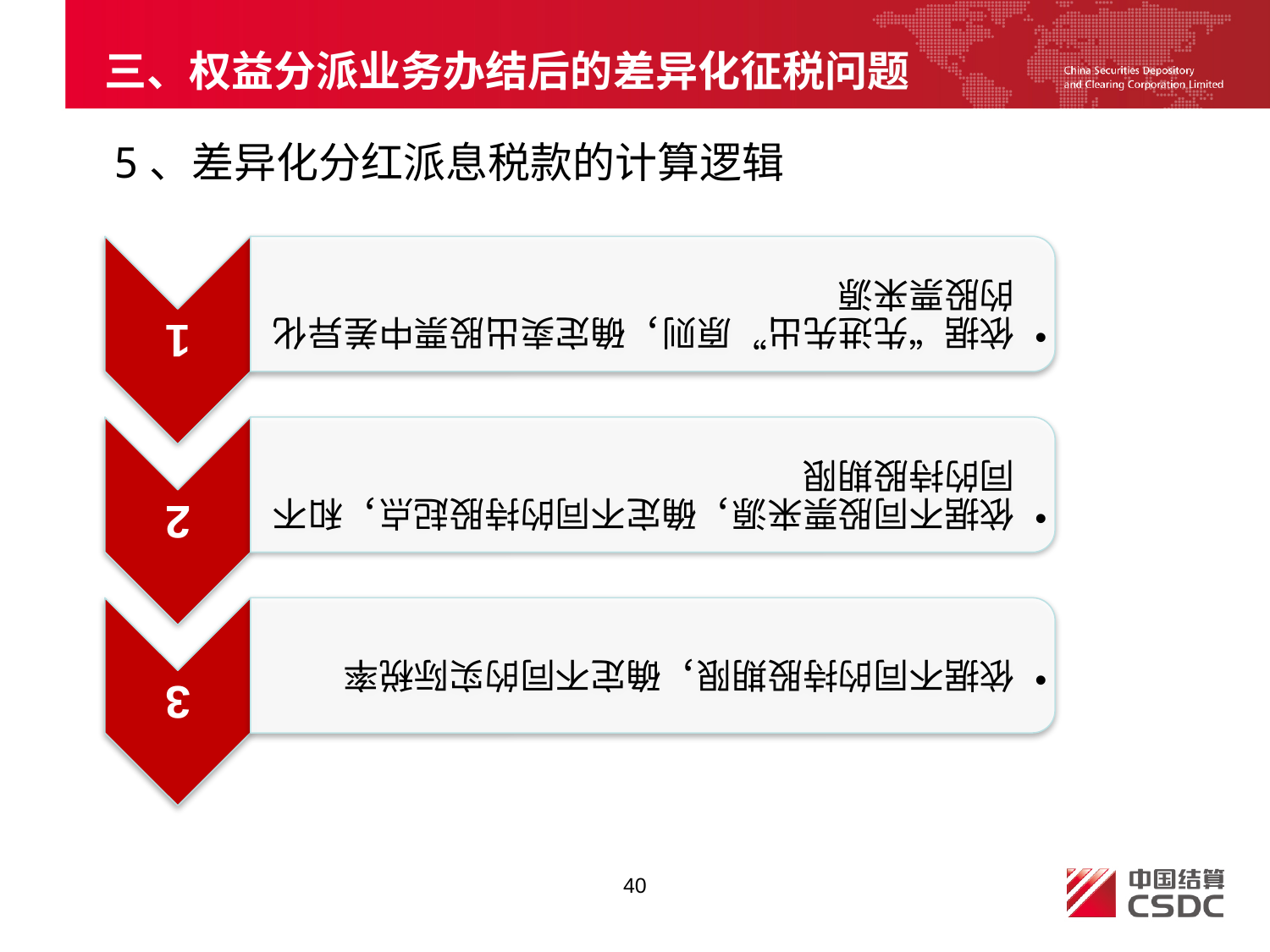

# 三、权益分派业务办结后的差异化征税问题
   5、差异化分红派息税款的计算逻辑

1
依据“先进先出”原则，确定卖出股票中差异化的股票来源
2
依据不同股票来源，确定不同的持股起点，和不同的持股期限
3
依据不同的持股期限，确定不同的实际税率

40